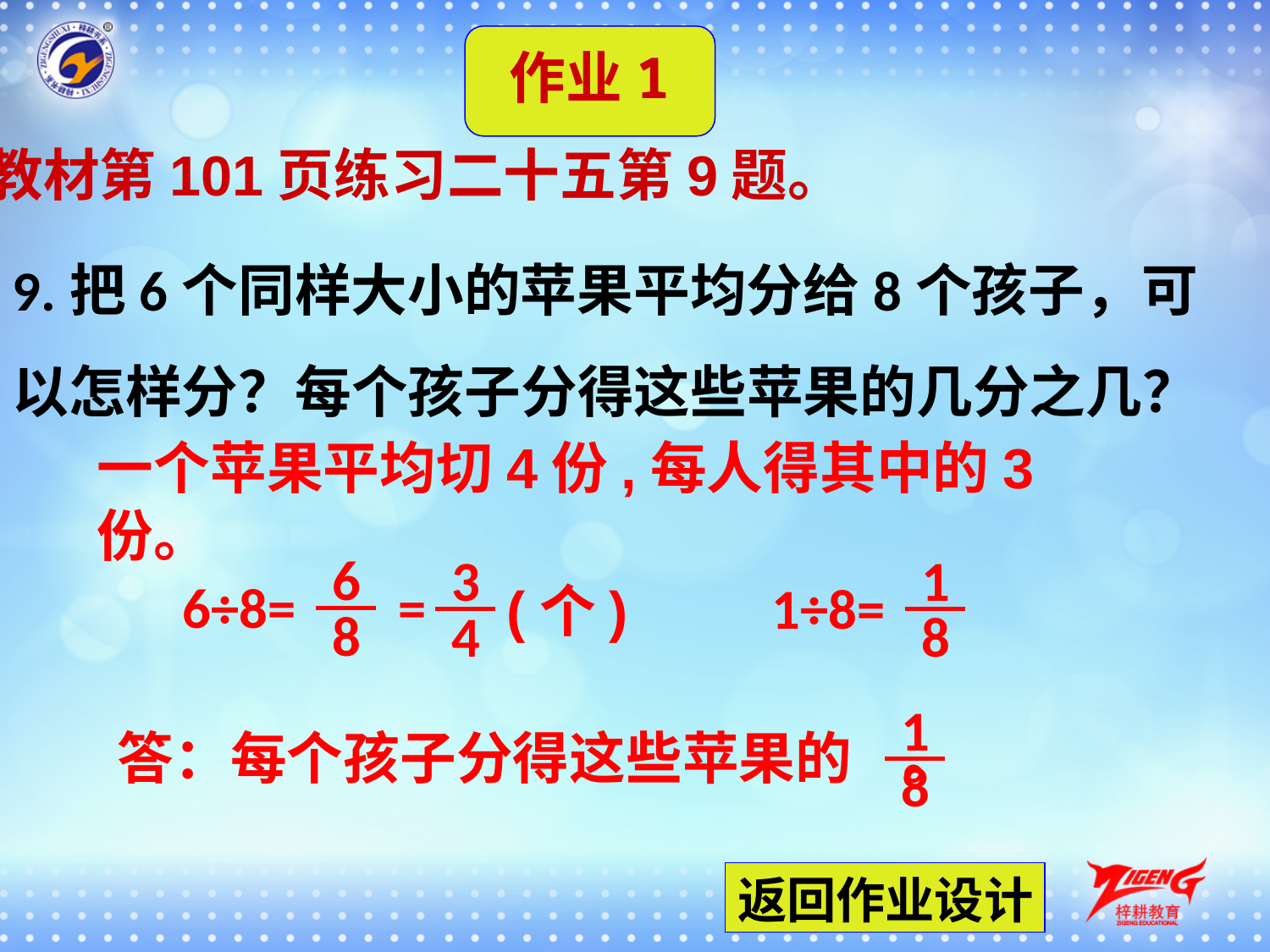

作业1
教材第101页练习二十五第9题。
9.把6个同样大小的苹果平均分给8个孩子，可以怎样分？每个孩子分得这些苹果的几分之几？
一个苹果平均切4份,每人得其中的3份。
6
3
1
6÷8=
=
1÷8=
(个)
8
4
8
1
答：每个孩子分得这些苹果的    。
8

返回作业设计